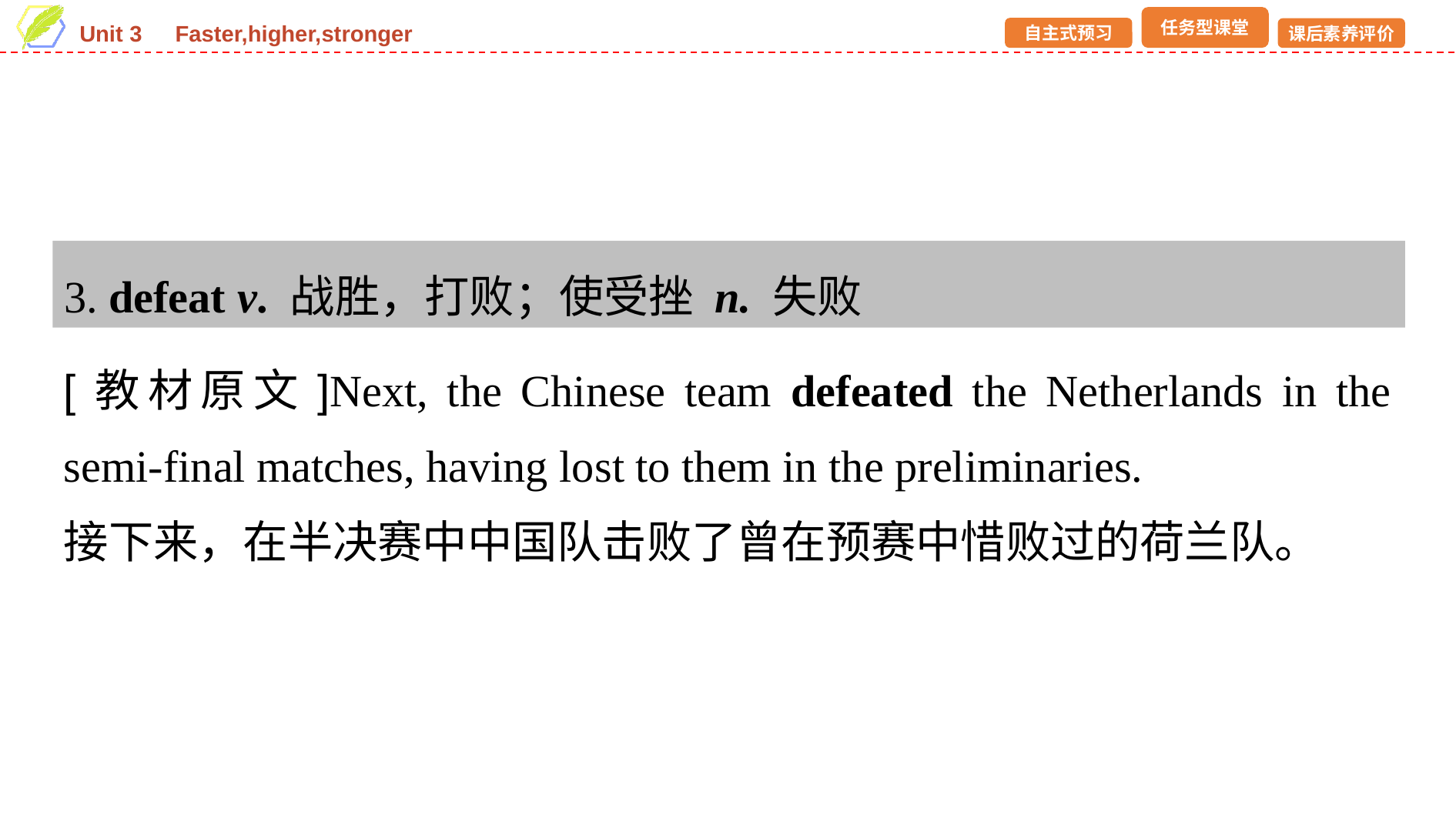

3. defeat v. 战胜，打败；使受挫 n. 失败
[教材原文]Next, the Chinese team defeated the Netherlands in the semi-final matches, having lost to them in the preliminaries.
接下来，在半决赛中中国队击败了曾在预赛中惜败过的荷兰队。